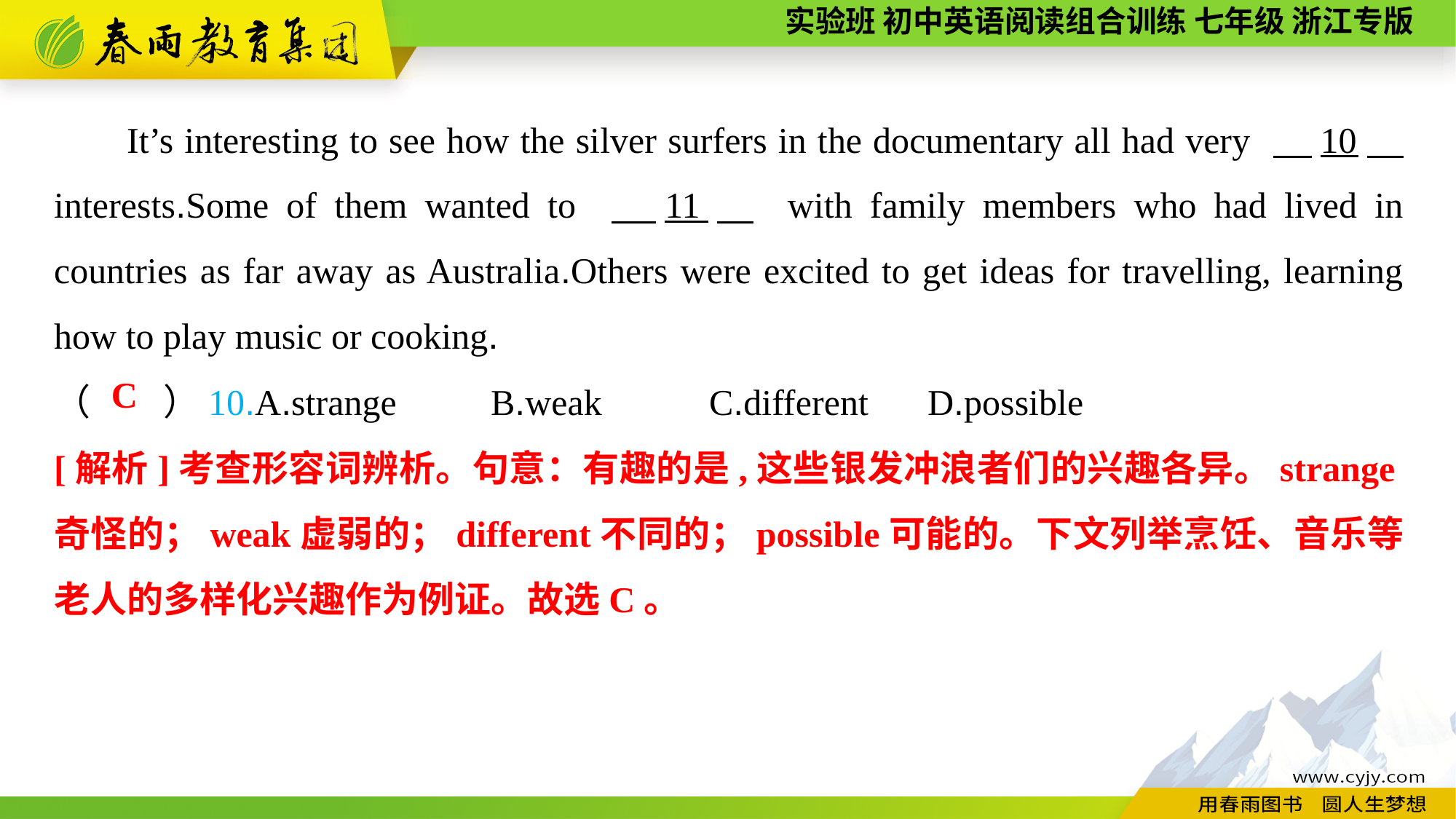

It’s interesting to see how the silver surfers in the documentary all had very 　10　 interests.Some of them wanted to 　11　 with family members who had lived in countries as far away as Australia.Others were excited to get ideas for travelling, learning how to play music or cooking.
（　　）10.A.strange	B.weak	C.different	D.possible
C
[解析]考查形容词辨析。句意：有趣的是,这些银发冲浪者们的兴趣各异。strange奇怪的；weak虚弱的；different不同的；possible可能的。下文列举烹饪、音乐等老人的多样化兴趣作为例证。故选C。